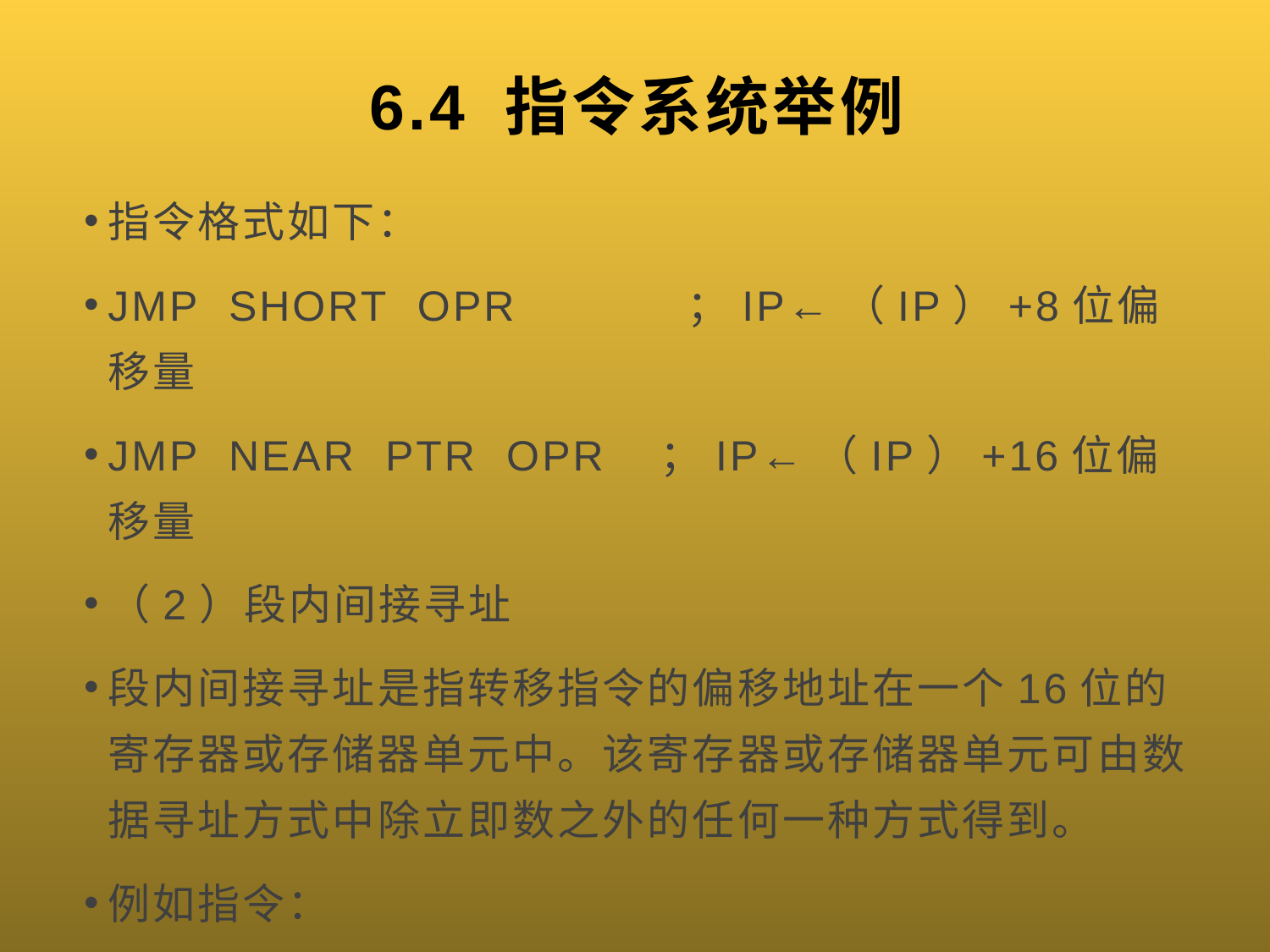

# 6.4 指令系统举例
指令格式如下：
JMP  SHORT  OPR           ；IP←（IP）+8位偏移量
JMP  NEAR  PTR  OPR   ；IP←（IP）+16位偏移量
（2）段内间接寻址
段内间接寻址是指转移指令的偏移地址在一个16位的寄存器或存储器单元中。该寄存器或存储器单元可由数据寻址方式中除立即数之外的任何一种方式得到。
例如指令：
JMP  BX    ；把寄存器BX中的数送入指令指针IP中